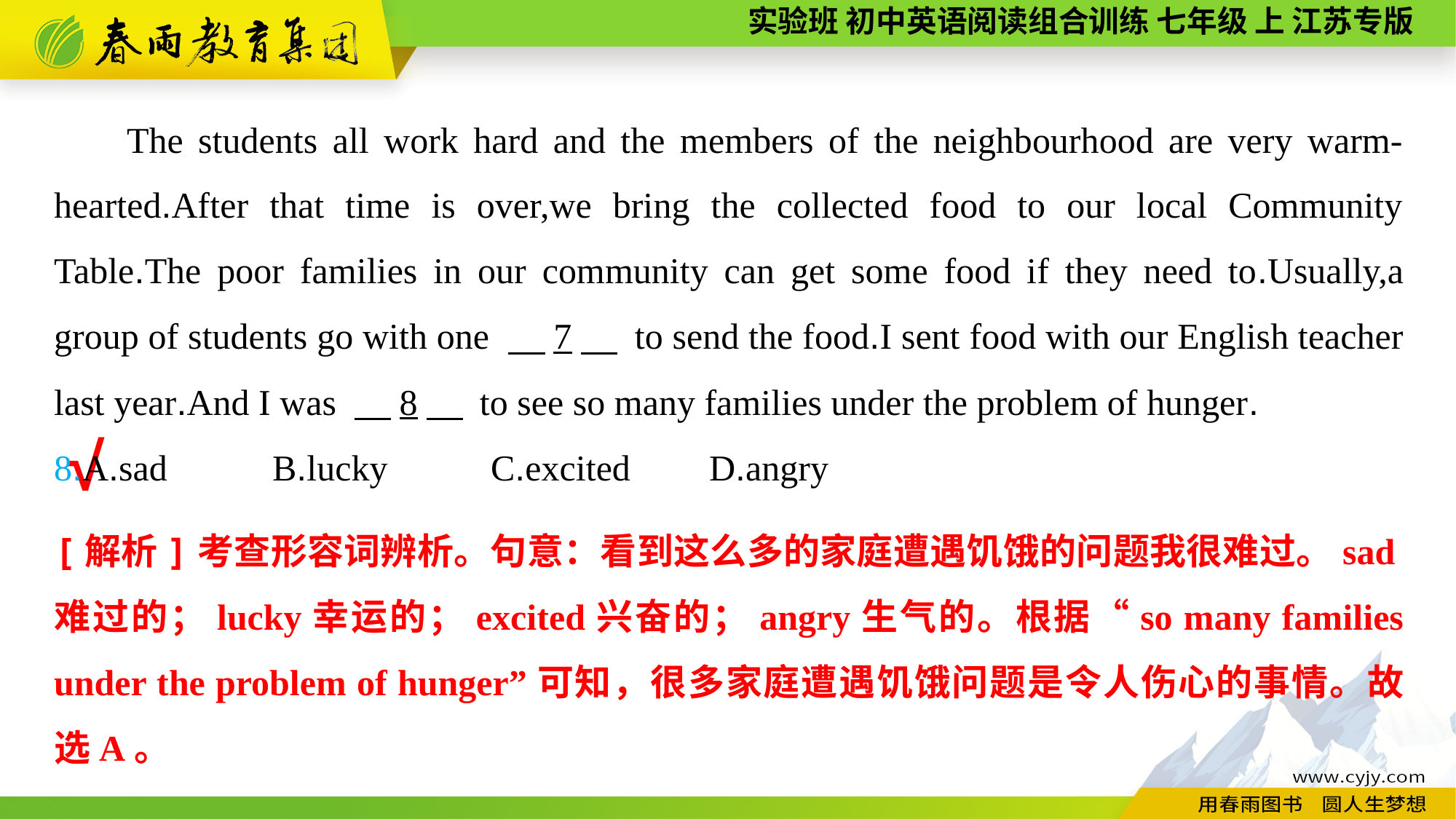

The students all work hard and the members of the neighbourhood are very warm-hearted.After that time is over,we bring the collected food to our local Community Table.The poor families in our community can get some food if they need to.Usually,a group of students go with one 　7　 to send the food.I sent food with our English teacher last year.And I was 　8　 to see so many families under the problem of hunger.
8.A.sad	B.lucky	C.excited	D.angry
√
[解析]考查形容词辨析。句意：看到这么多的家庭遭遇饥饿的问题我很难过。sad难过的；lucky幸运的；excited兴奋的；angry生气的。根据“so many families under the problem of hunger”可知，很多家庭遭遇饥饿问题是令人伤心的事情。故选A。